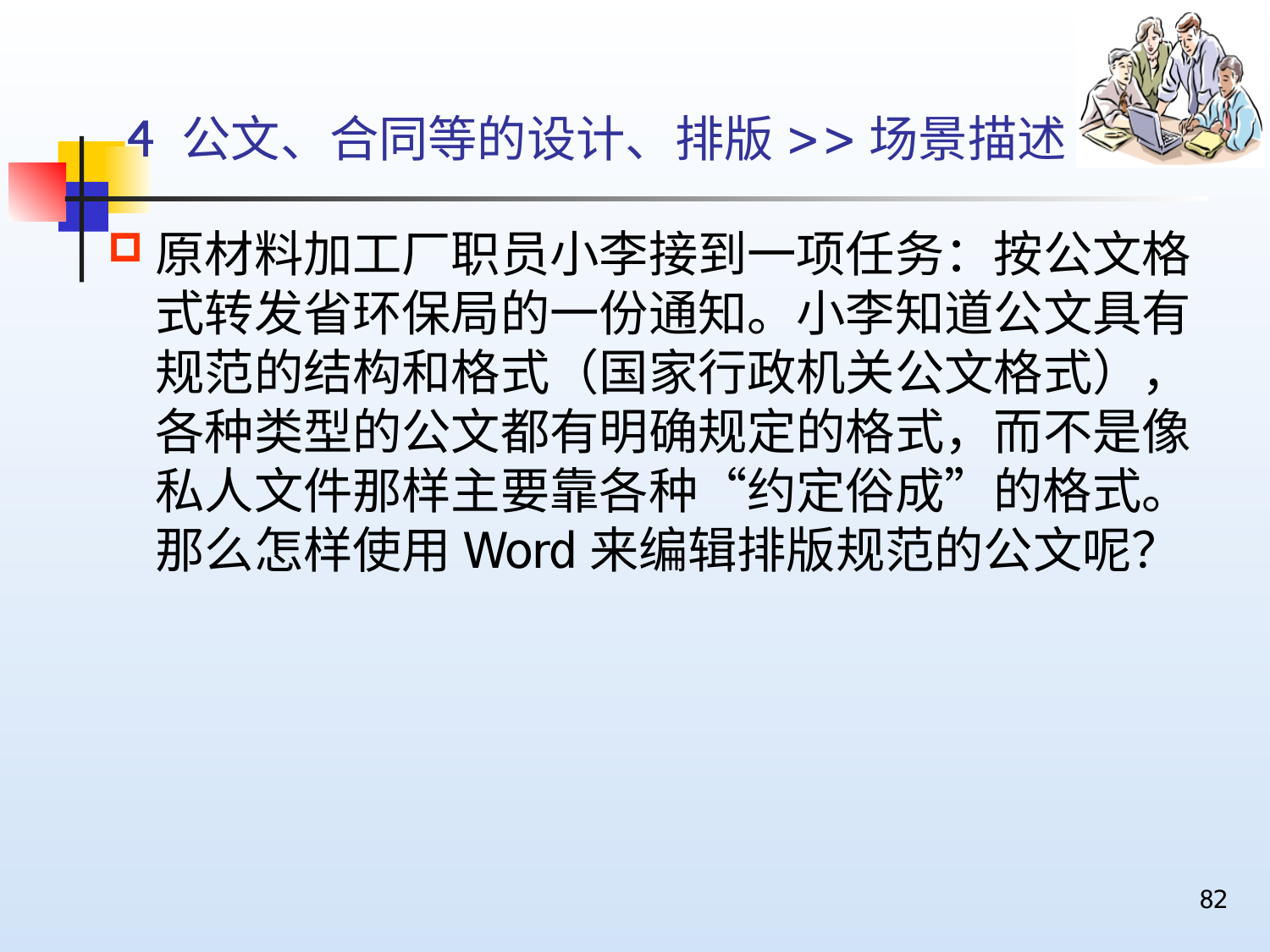

# 4 公文、合同等的设计、排版>>场景描述
原材料加工厂职员小李接到一项任务：按公文格式转发省环保局的一份通知。小李知道公文具有规范的结构和格式（国家行政机关公文格式），各种类型的公文都有明确规定的格式，而不是像私人文件那样主要靠各种“约定俗成”的格式。那么怎样使用Word来编辑排版规范的公文呢？
82